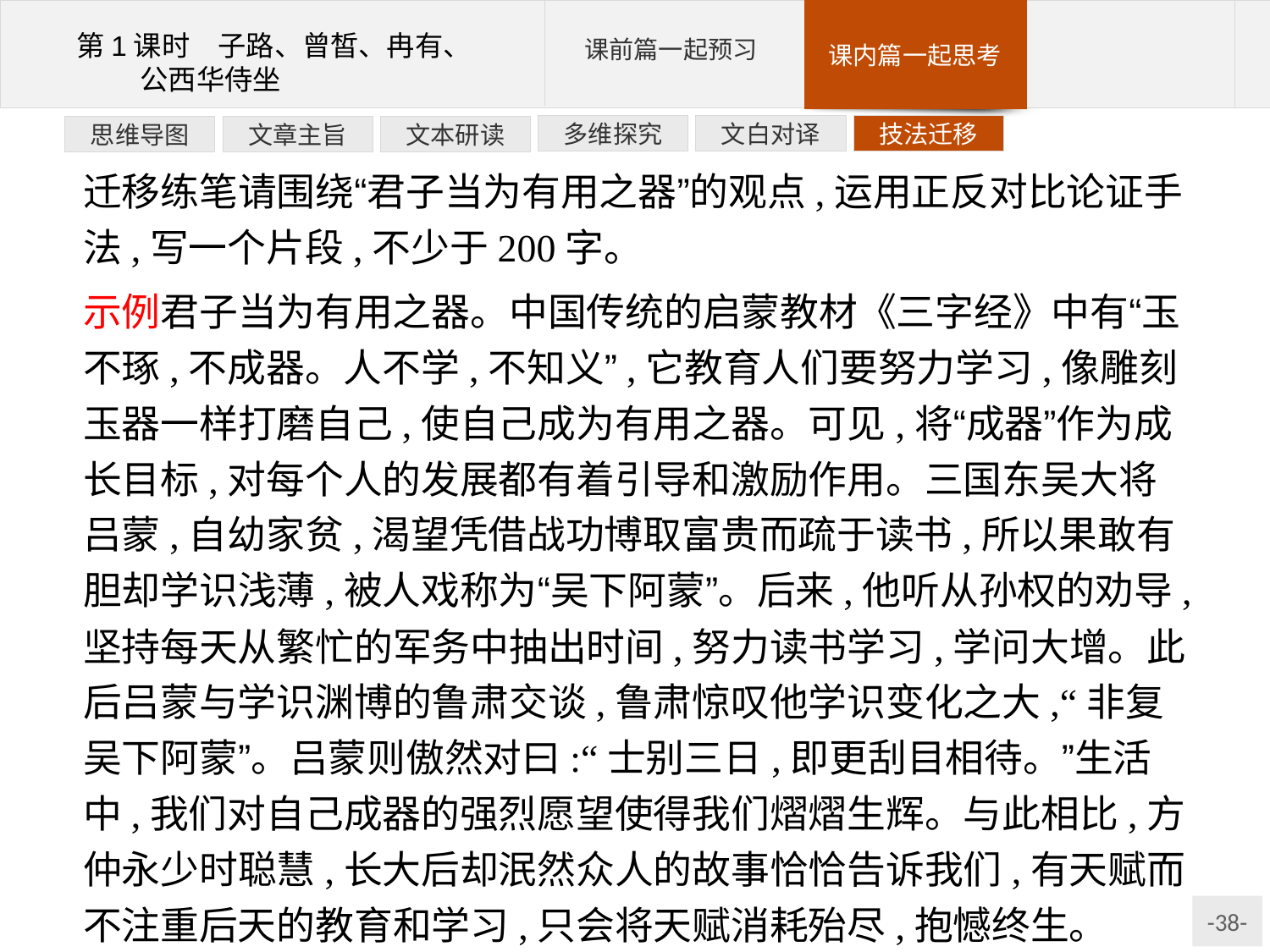

技法迁移
文白对译
多维探究
文本研读
文章主旨
思维导图
迁移练笔请围绕“君子当为有用之器”的观点,运用正反对比论证手法,写一个片段,不少于200字。
示例君子当为有用之器。中国传统的启蒙教材《三字经》中有“玉不琢,不成器。人不学,不知义”,它教育人们要努力学习,像雕刻玉器一样打磨自己,使自己成为有用之器。可见,将“成器”作为成长目标,对每个人的发展都有着引导和激励作用。三国东吴大将吕蒙,自幼家贫,渴望凭借战功博取富贵而疏于读书,所以果敢有胆却学识浅薄,被人戏称为“吴下阿蒙”。后来,他听从孙权的劝导,坚持每天从繁忙的军务中抽出时间,努力读书学习,学问大增。此后吕蒙与学识渊博的鲁肃交谈,鲁肃惊叹他学识变化之大,“非复吴下阿蒙”。吕蒙则傲然对曰:“士别三日,即更刮目相待。”生活中,我们对自己成器的强烈愿望使得我们熠熠生辉。与此相比,方仲永少时聪慧,长大后却泯然众人的故事恰恰告诉我们,有天赋而不注重后天的教育和学习,只会将天赋消耗殆尽,抱憾终生。